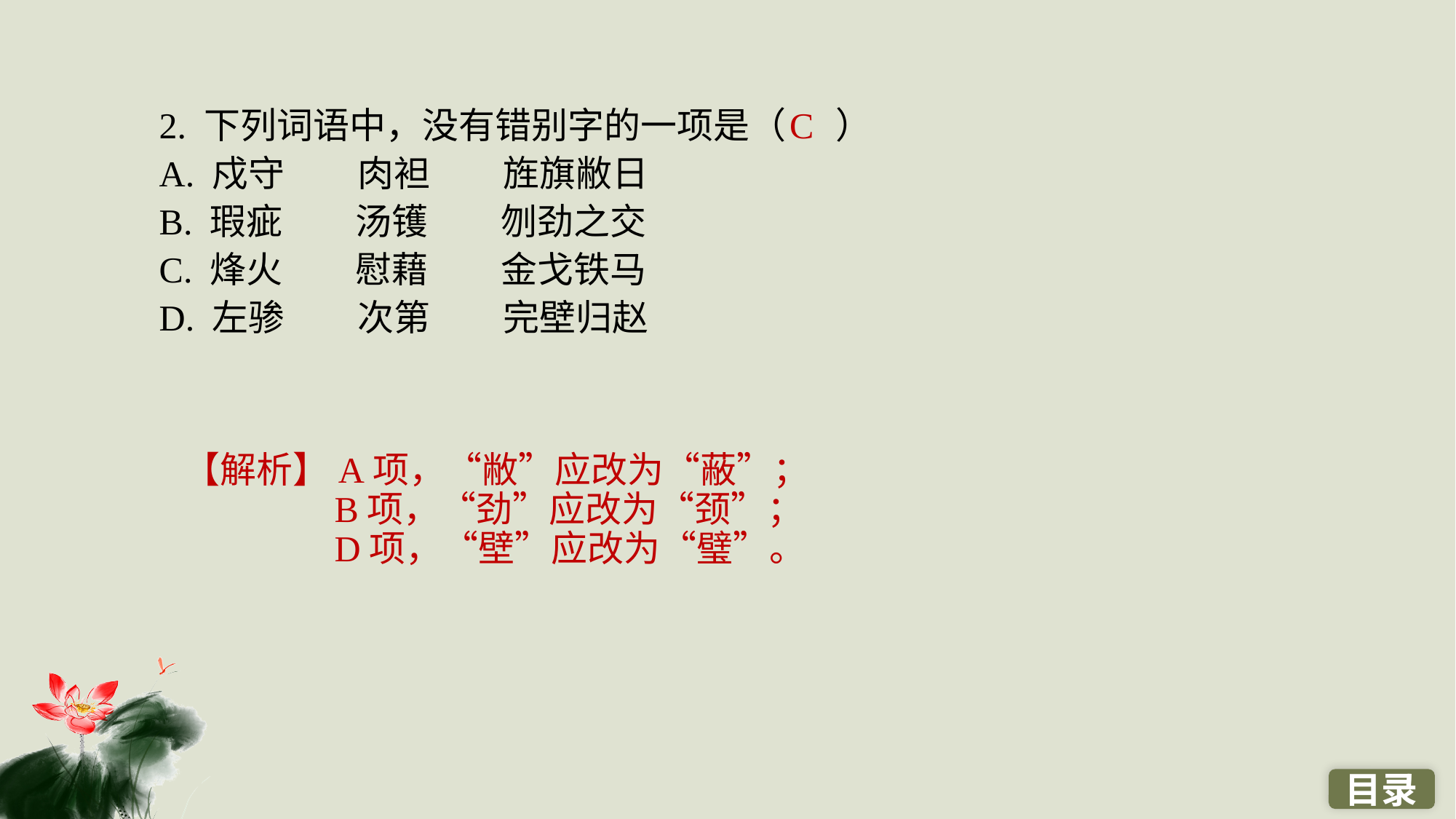

2. 下列词语中，没有错别字的一项是（      ）
A. 戍守　　肉袒　　旌旗敝日
B. 瑕疵　　汤镬　　刎劲之交
C. 烽火　　慰藉　　金戈铁马
D. 左骖　　次第　　完壁归赵
C
【解析】A项，“敝”应改为“蔽”；
B项，“劲”应改为“颈”；
D项，“壁”应改为“璧”。